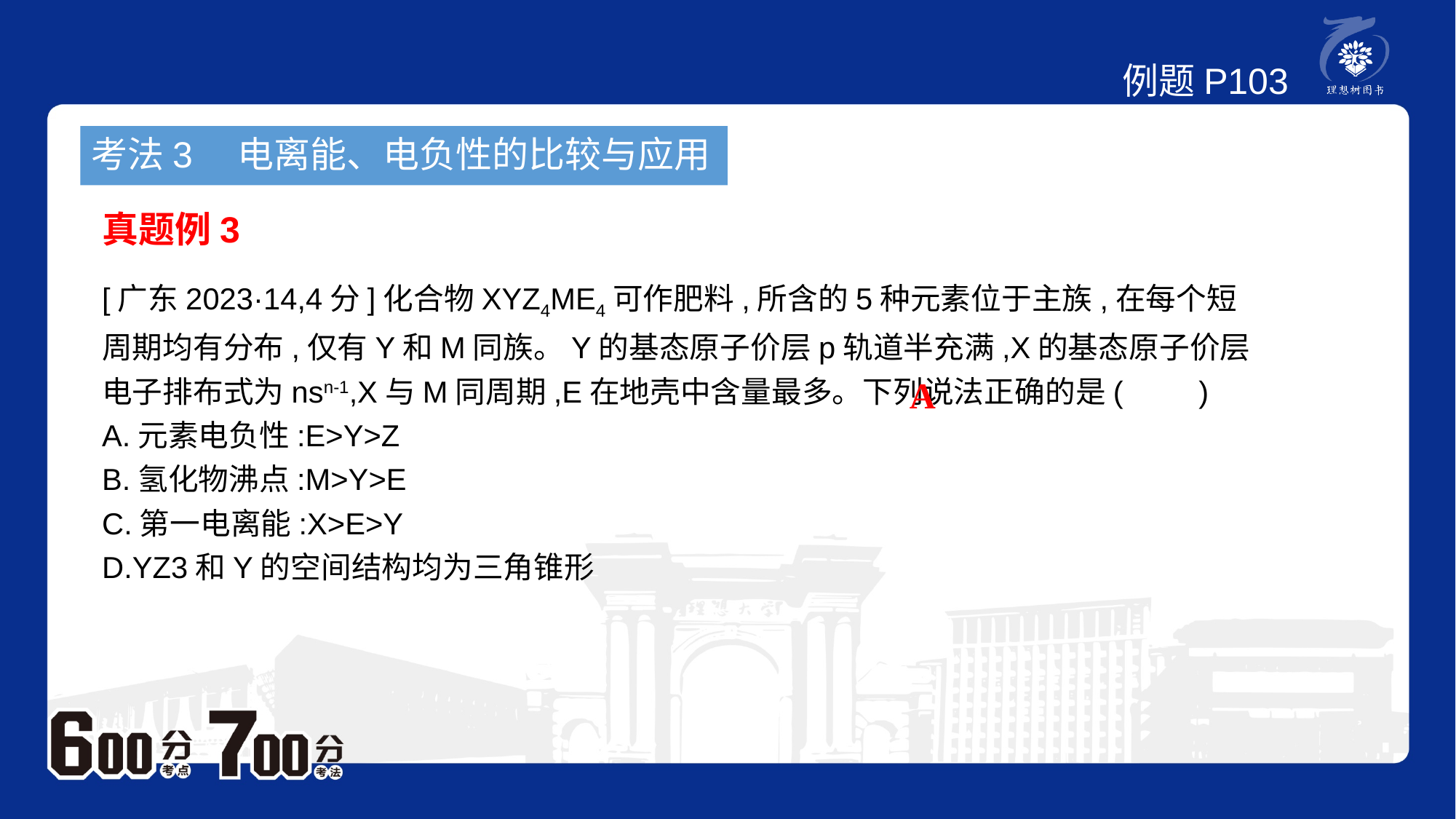

例题P103
考法3　电离能、电负性的比较与应用
真题例3
[广东2023·14,4分]化合物XYZ4ME4可作肥料,所含的5种元素位于主族,在每个短周期均有分布,仅有Y和M同族。Y的基态原子价层p轨道半充满,X的基态原子价层电子排布式为nsn-1,X与M同周期,E在地壳中含量最多。下列说法正确的是(　　)
A.元素电负性:E>Y>Z
B.氢化物沸点:M>Y>E
C.第一电离能:X>E>Y
D.YZ3和Y的空间结构均为三角锥形
A